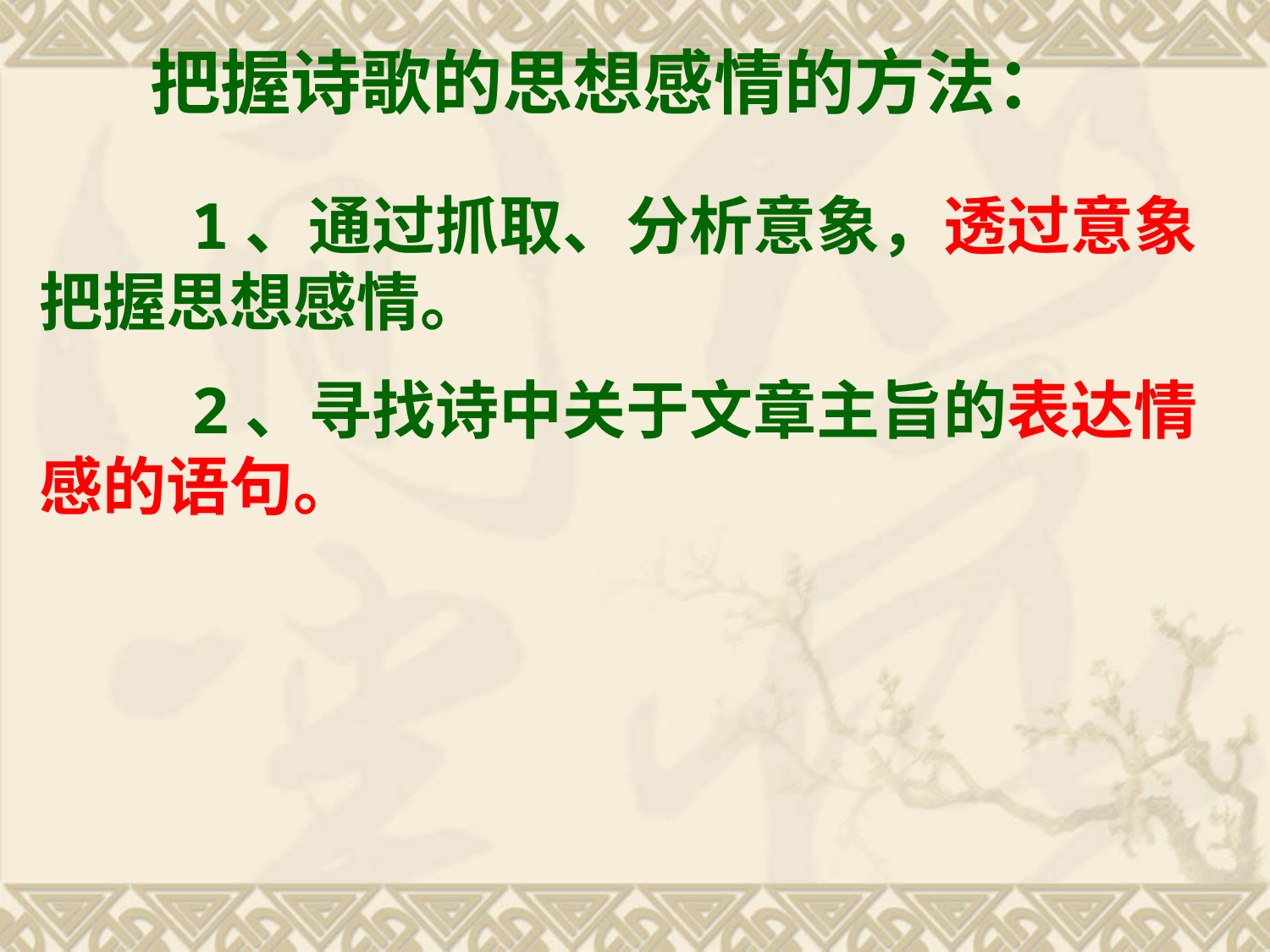

把握诗歌的思想感情的方法：
    1、通过抓取、分析意象，透过意象把握思想感情。
    2、寻找诗中关于文章主旨的表达情感的语句。